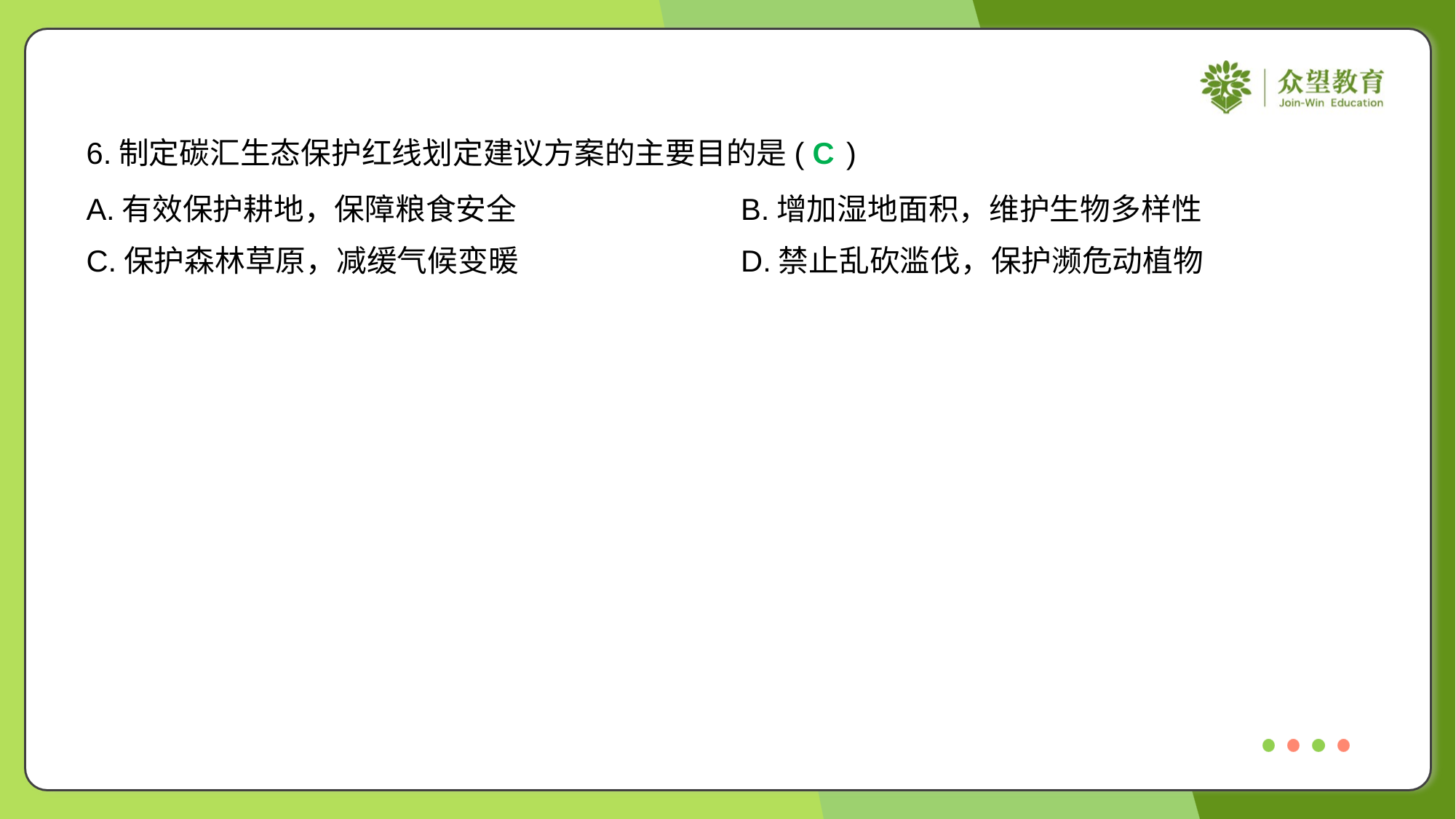

6.制定碳汇生态保护红线划定建议方案的主要目的是(     )
C
A.有效保护耕地，保障粮食安全	B.增加湿地面积，维护生物多样性
C.保护森林草原，减缓气候变暖	D.禁止乱砍滥伐，保护濒危动植物